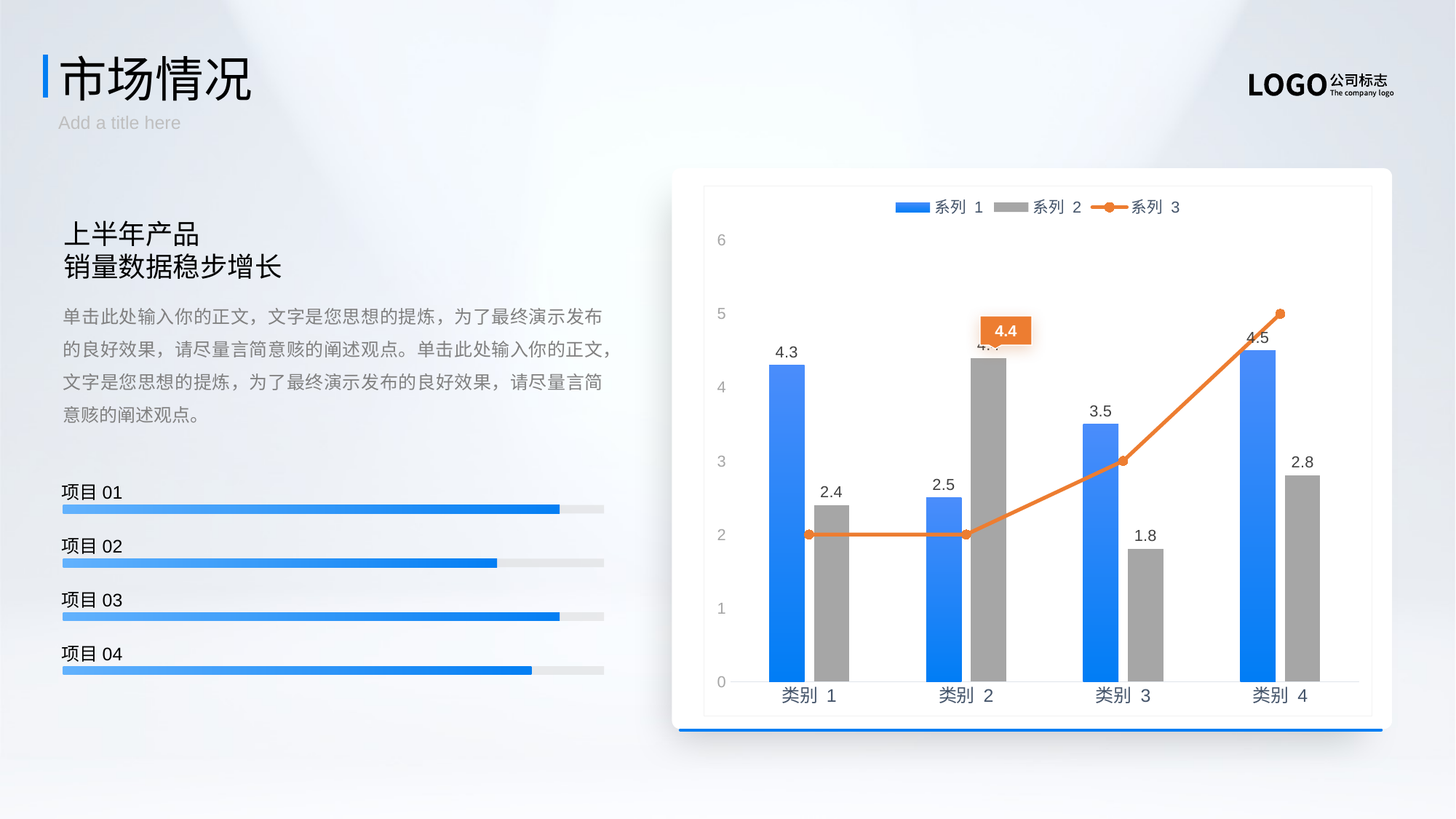

市场情况
Add a title here

### Chart

| Category | 系列 1 | 系列 2 | 系列 3 |
|---|---|---|---|
| 类别 1 | 4.3 | 2.4 | 2.0 |
| 类别 2 | 2.5 | 4.4 | 2.0 |
| 类别 3 | 3.5 | 1.8 | 3.0 |
| 类别 4 | 4.5 | 2.8 | 5.0 |
上半年产品
销量数据稳步增长
单击此处输入你的正文，文字是您思想的提炼，为了最终演示发布的良好效果，请尽量言简意赅的阐述观点。单击此处输入你的正文，文字是您思想的提炼，为了最终演示发布的良好效果，请尽量言简意赅的阐述观点。

4.4
项目01

项目02

项目03

项目04